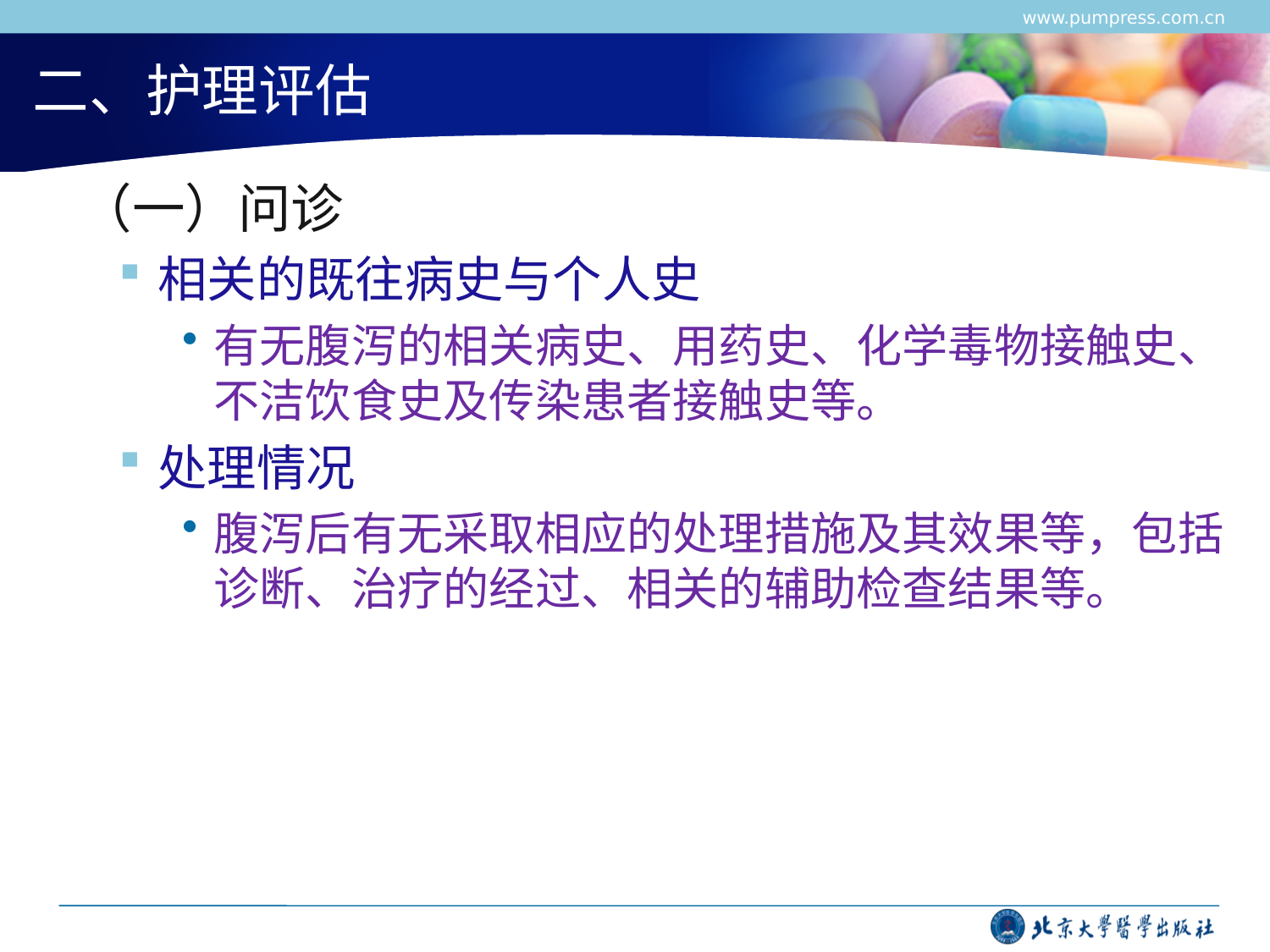

www.pumpress.com.cn
# 二、护理评估
 （一）问诊
相关的既往病史与个人史
有无腹泻的相关病史、用药史、化学毒物接触史、不洁饮食史及传染患者接触史等。
处理情况
腹泻后有无采取相应的处理措施及其效果等，包括诊断、治疗的经过、相关的辅助检查结果等。